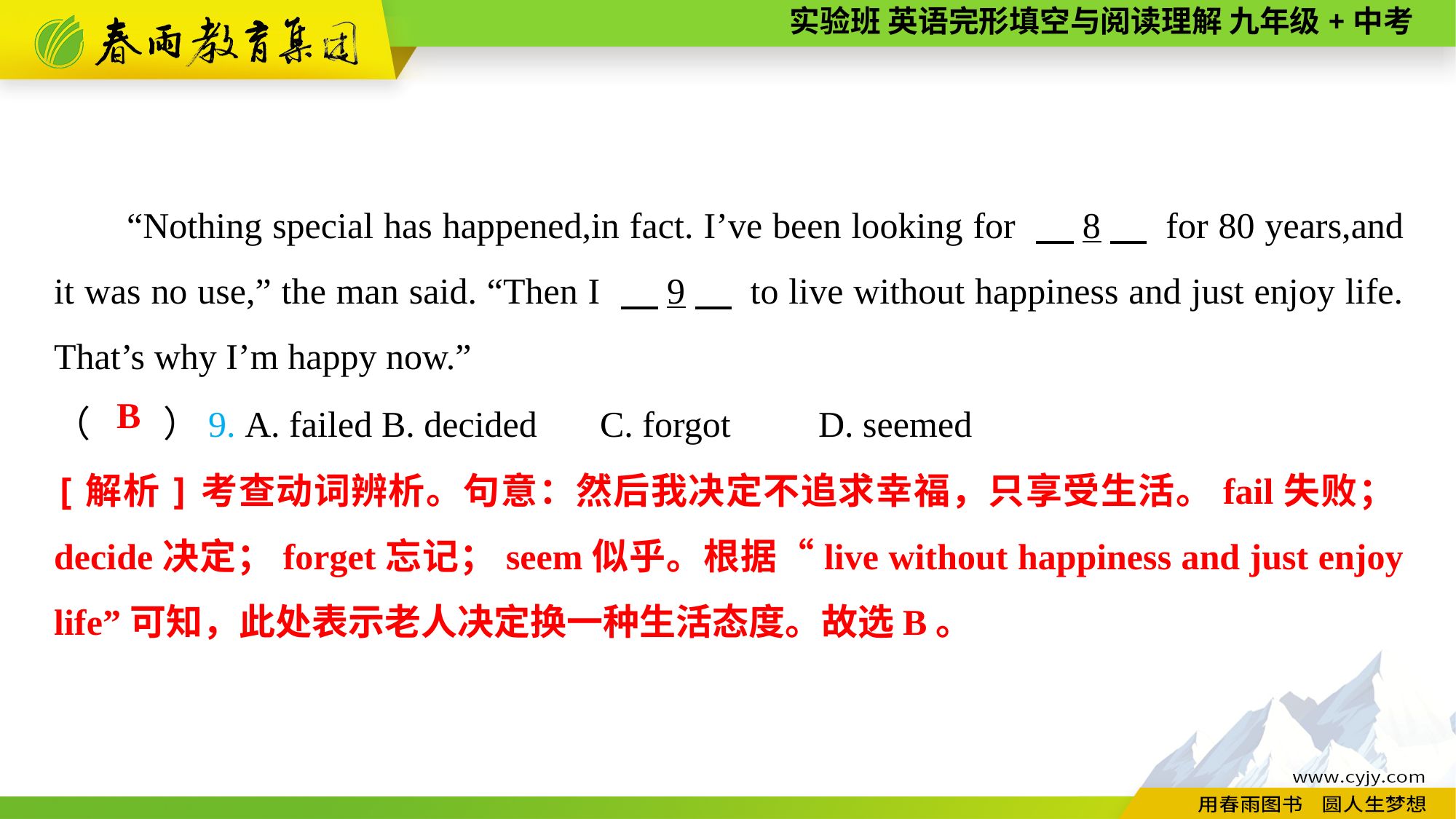

“Nothing special has happened,in fact. I’ve been looking for 　8　 for 80 years,and it was no use,” the man said. “Then I 　9　 to live without happiness and just enjoy life. That’s why I’m happy now.”
（　　）9. A. failed	B. decided	C. forgot	D. seemed
B
[解析]考查动词辨析。句意：然后我决定不追求幸福，只享受生活。fail失败；decide决定；forget忘记；seem似乎。根据“live without happiness and just enjoy life”可知，此处表示老人决定换一种生活态度。故选B。